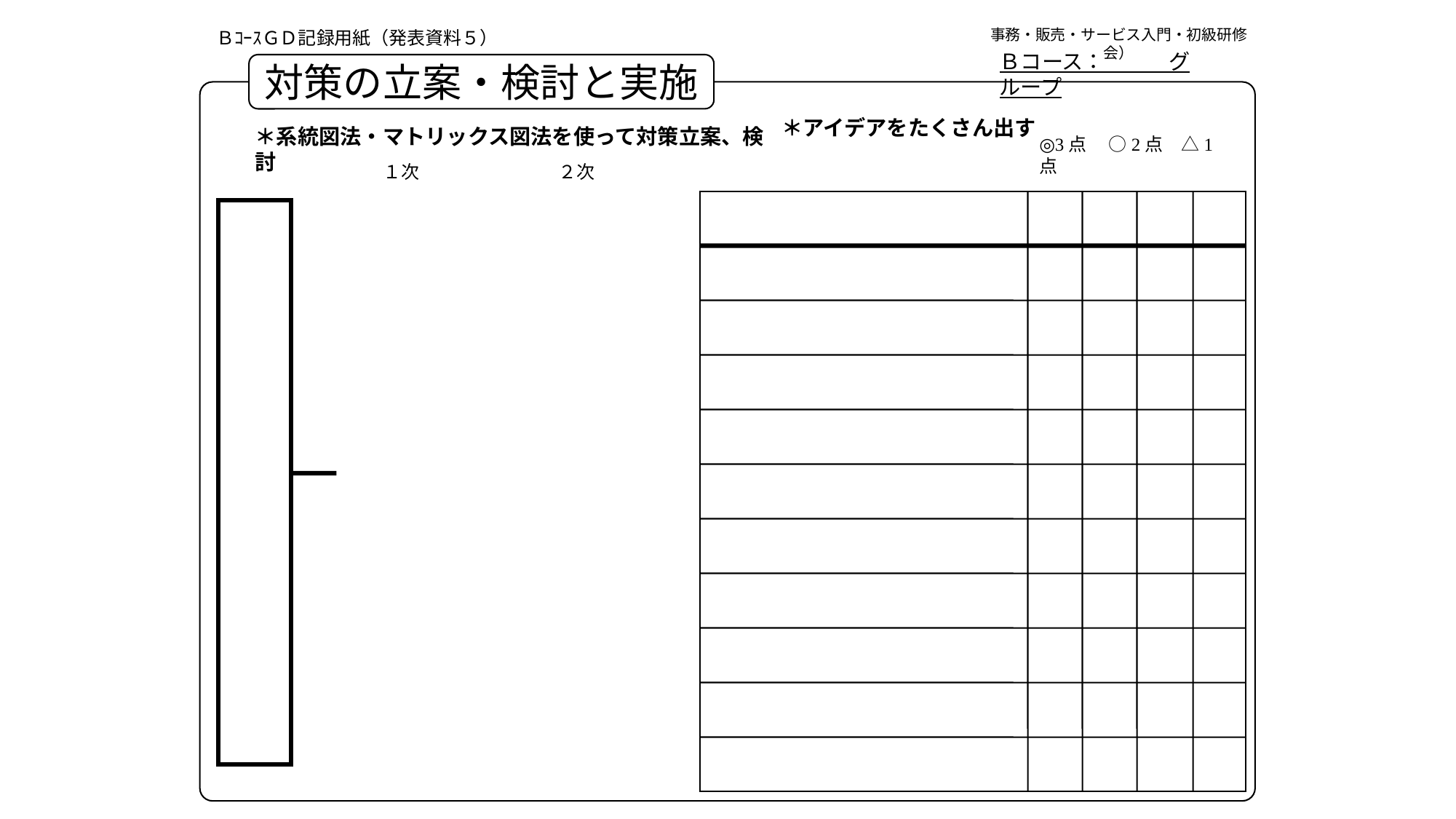

事務・販売・サービス入門・初級研修会）
ＢｺｰｽＧＤ記録用紙（発表資料５）
Ｂコース：　　　グループ
対策の立案・検討と実施

＊アイデアをたくさん出す
＊系統図法・マトリックス図法を使って対策立案、検討
◎3点　 ○2点　△1点

１次
２次